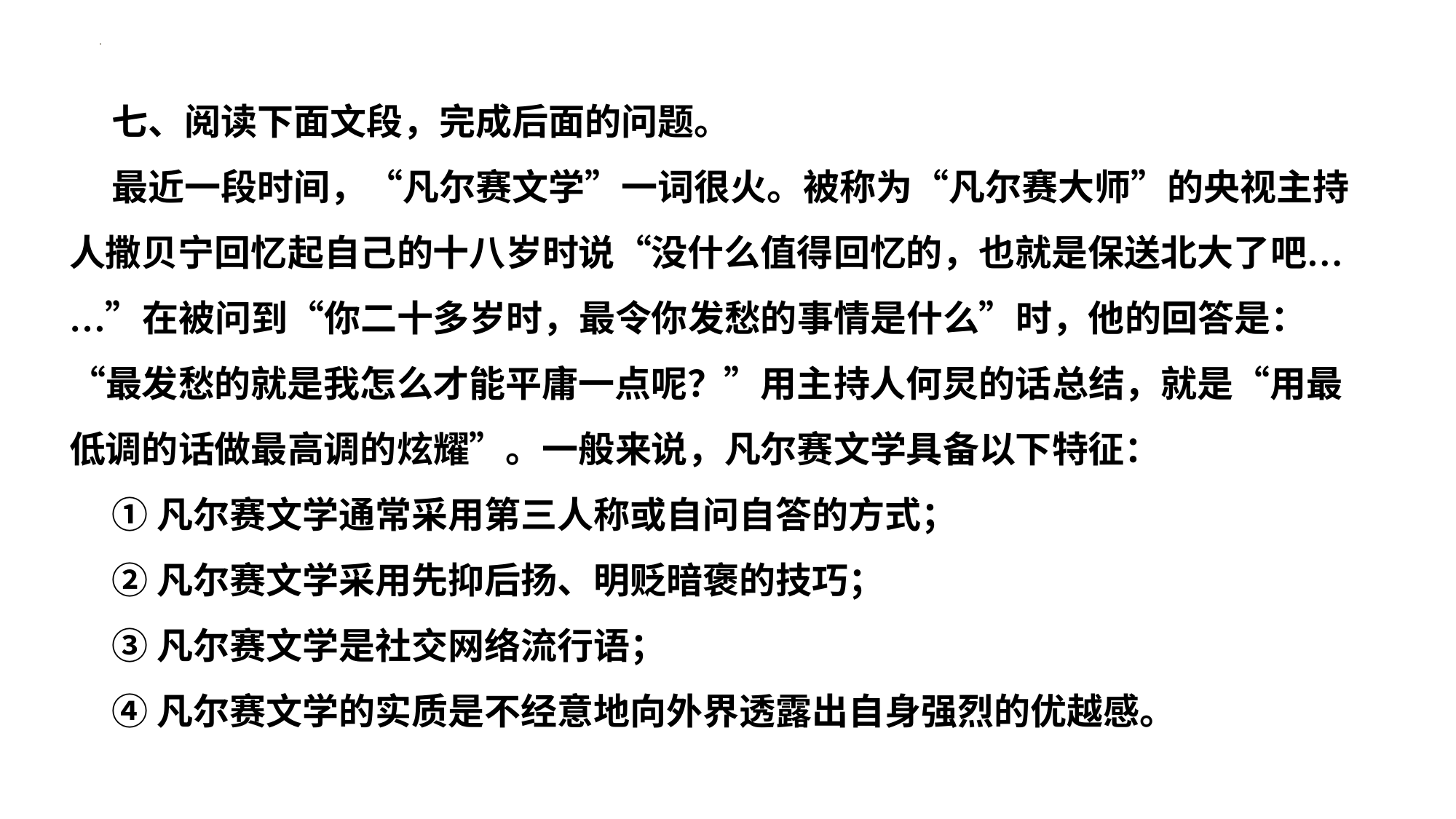

七、阅读下面文段，完成后面的问题。
最近一段时间，“凡尔赛文学”一词很火。被称为“凡尔赛大师”的央视主持人撒贝宁回忆起自己的十八岁时说“没什么值得回忆的，也就是保送北大了吧……”在被问到“你二十多岁时，最令你发愁的事情是什么”时，他的回答是：“最发愁的就是我怎么才能平庸一点呢？”用主持人何炅的话总结，就是“用最低调的话做最高调的炫耀”。一般来说，凡尔赛文学具备以下特征：
①凡尔赛文学通常采用第三人称或自问自答的方式；
②凡尔赛文学采用先抑后扬、明贬暗褒的技巧；
③凡尔赛文学是社交网络流行语；
④凡尔赛文学的实质是不经意地向外界透露出自身强烈的优越感。